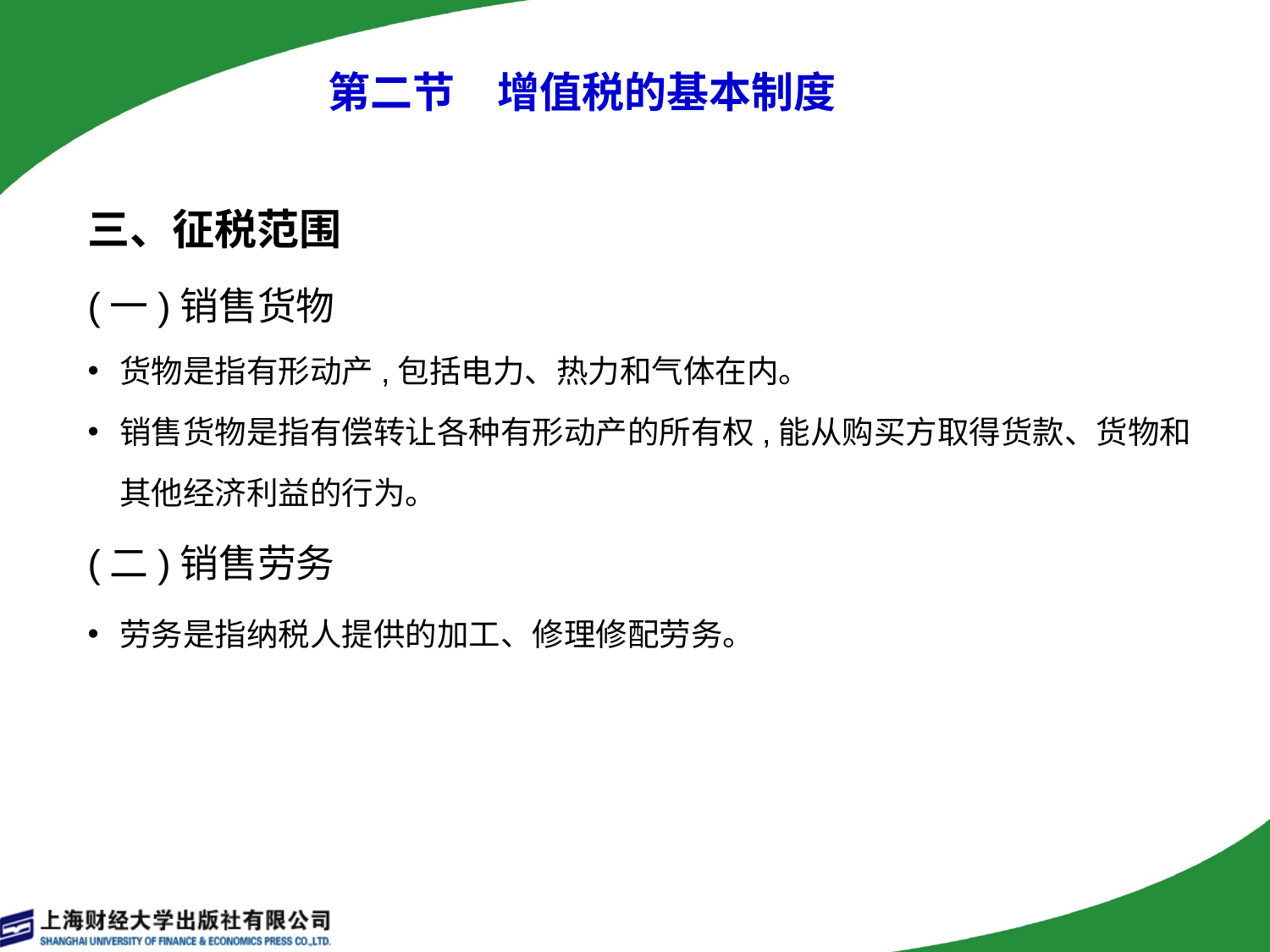

# 第二节　增值税的基本制度
三、征税范围
(一)销售货物
货物是指有形动产,包括电力、热力和气体在内。
销售货物是指有偿转让各种有形动产的所有权,能从购买方取得货款、货物和其他经济利益的行为。
(二)销售劳务
劳务是指纳税人提供的加工、修理修配劳务。